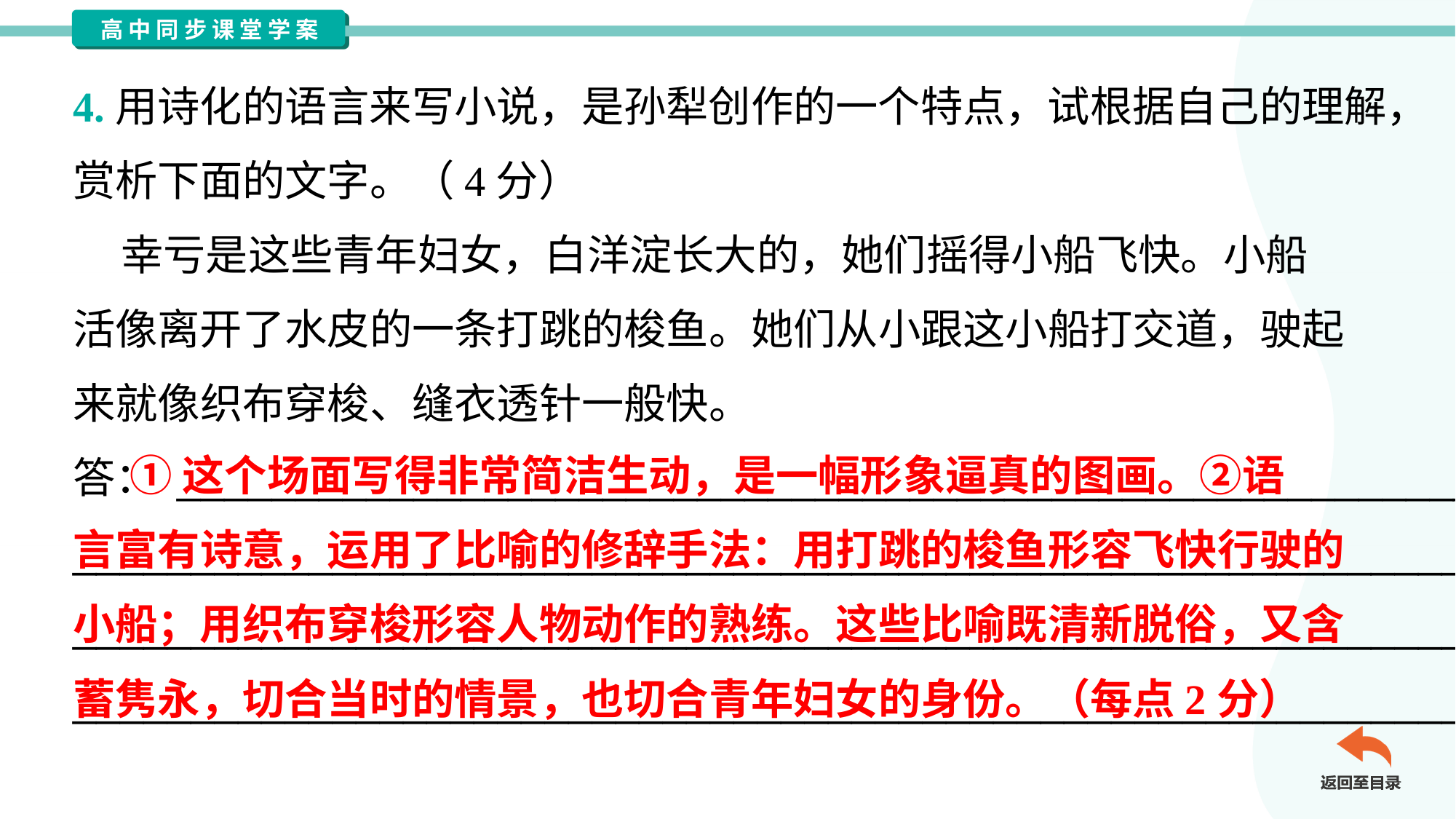

4.用诗化的语言来写小说，是孙犁创作的一个特点，试根据自己的理解，
赏析下面的文字。（4分）
    幸亏是这些青年妇女，白洋淀长大的，她们摇得小船飞快。小船
活像离开了水皮的一条打跳的梭鱼。她们从小跟这小船打交道，驶起
来就像织布穿梭、缝衣透针一般快。
答： ________________________________________________________
_____________________________________________________________
_____________________________________________________________
_____________________________________________________________
      ①这个场面写得非常简洁生动，是一幅形象逼真的图画。②语
言富有诗意，运用了比喻的修辞手法：用打跳的梭鱼形容飞快行驶的
小船；用织布穿梭形容人物动作的熟练。这些比喻既清新脱俗，又含
蓄隽永，切合当时的情景，也切合青年妇女的身份。（每点2分）